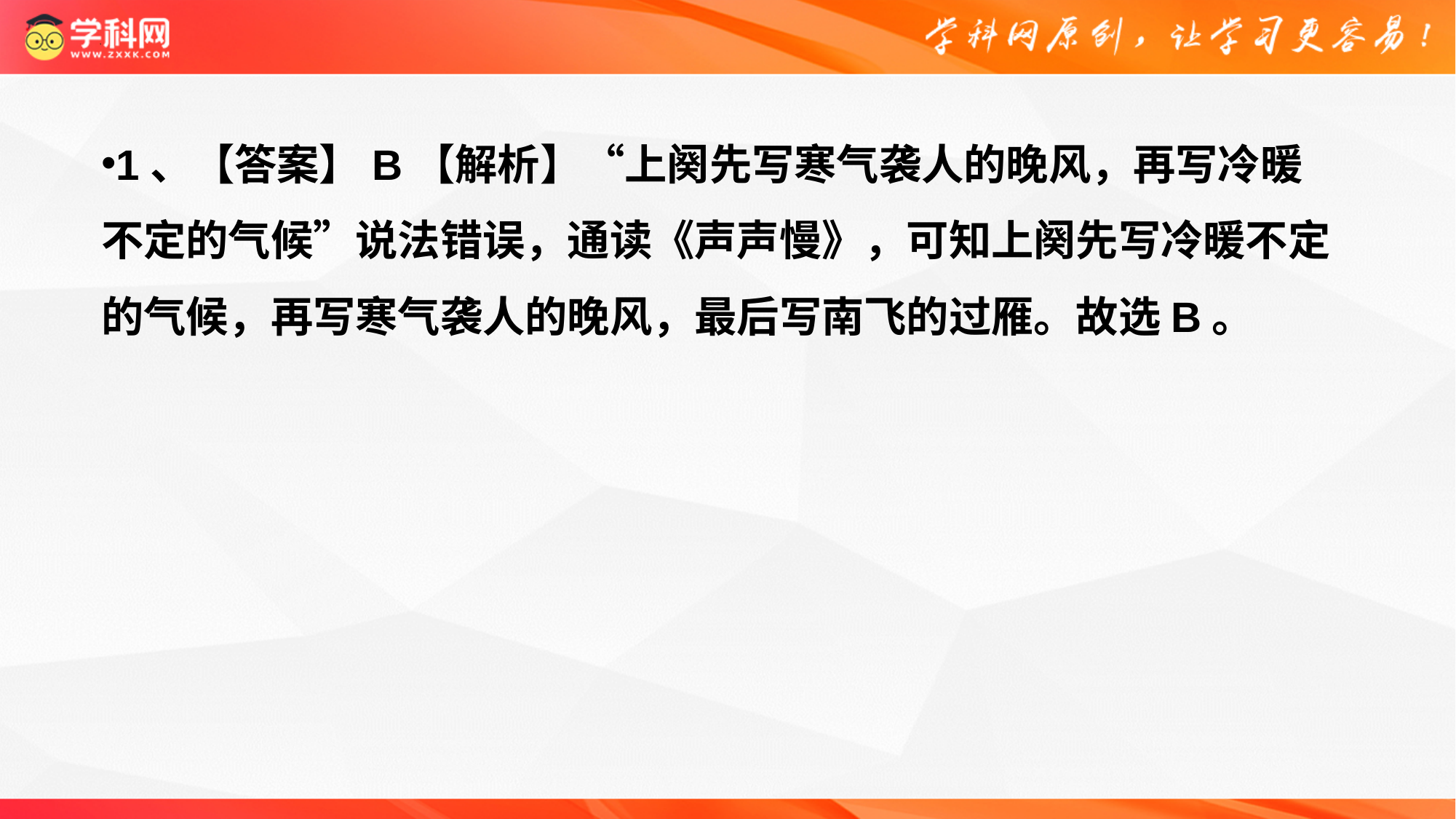

1、【答案】B【解析】“上阕先写寒气袭人的晚风，再写冷暖不定的气候”说法错误，通读《声声慢》，可知上阕先写冷暖不定的气候，再写寒气袭人的晚风，最后写南飞的过雁。故选B。